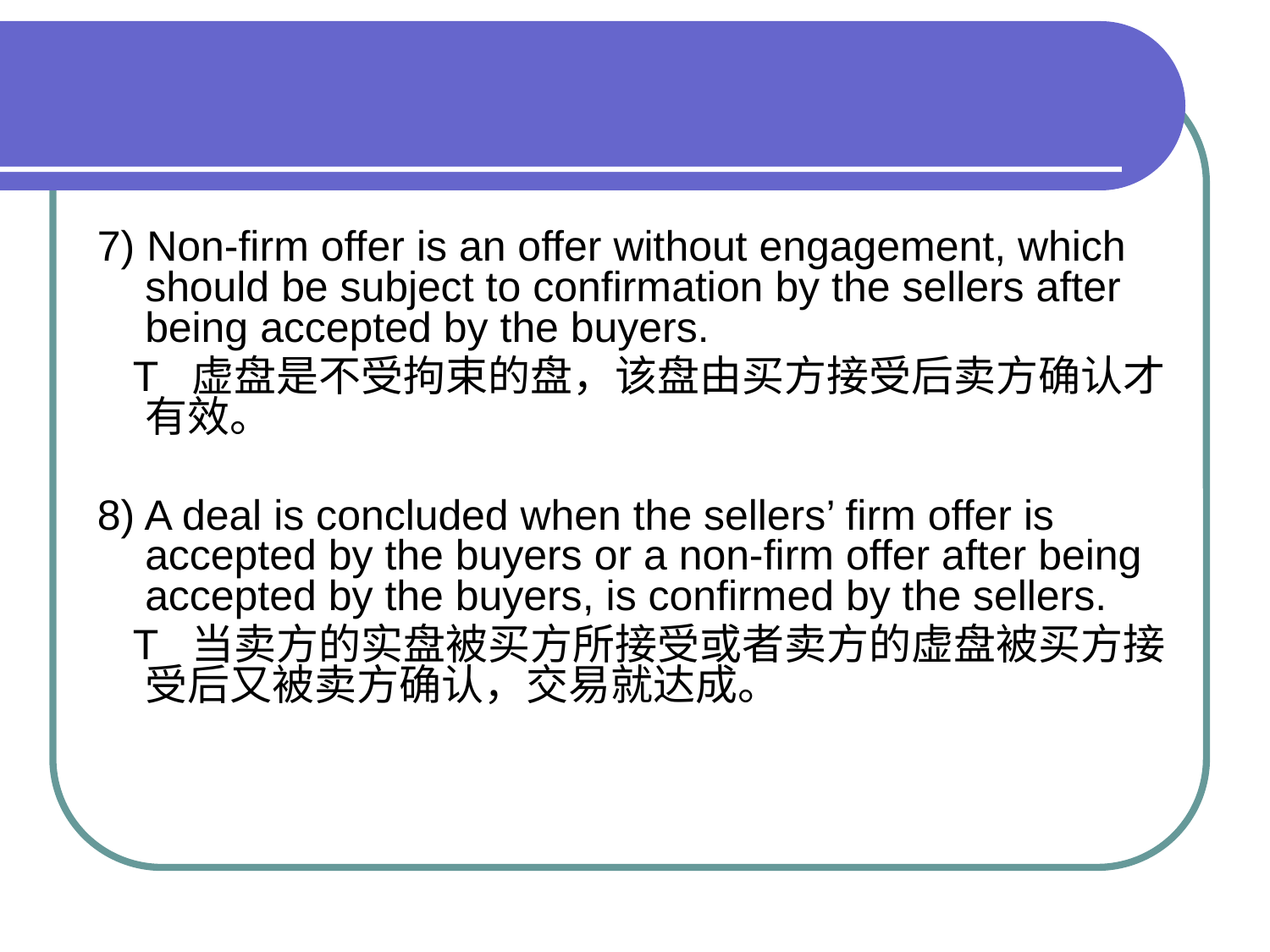

#
7) Non-firm offer is an offer without engagement, which should be subject to confirmation by the sellers after being accepted by the buyers.
   T  虚盘是不受拘束的盘，该盘由买方接受后卖方确认才有效。

8) A deal is concluded when the sellers’ firm offer is accepted by the buyers or a non-firm offer after being accepted by the buyers, is confirmed by the sellers.
   T  当卖方的实盘被买方所接受或者卖方的虚盘被买方接受后又被卖方确认，交易就达成。